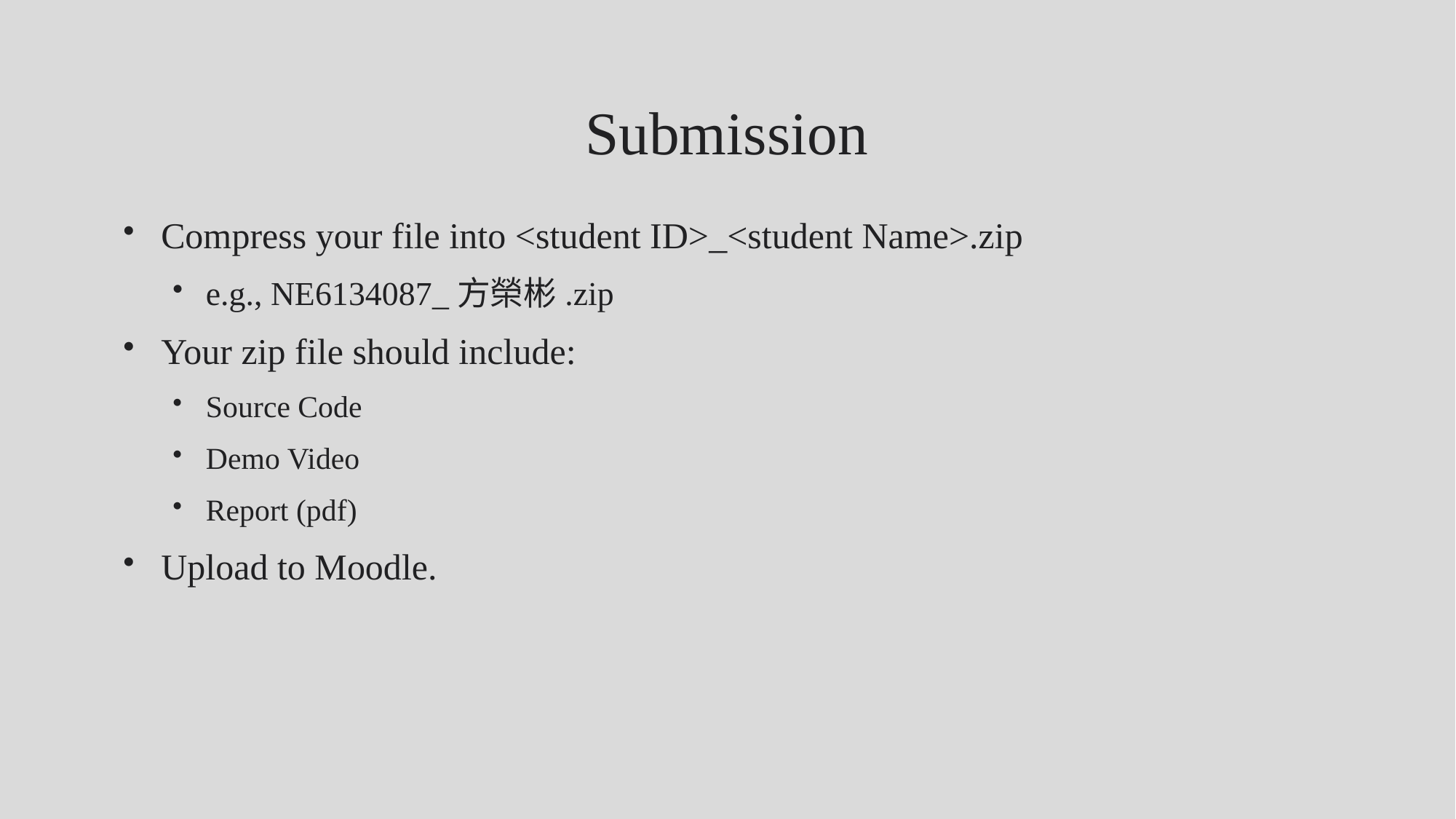

# Submission
Compress your file into <student ID>_<student Name>.zip
e.g., NE6134087_方榮彬.zip
Your zip file should include:
Source Code
Demo Video
Report (pdf)
Upload to Moodle.